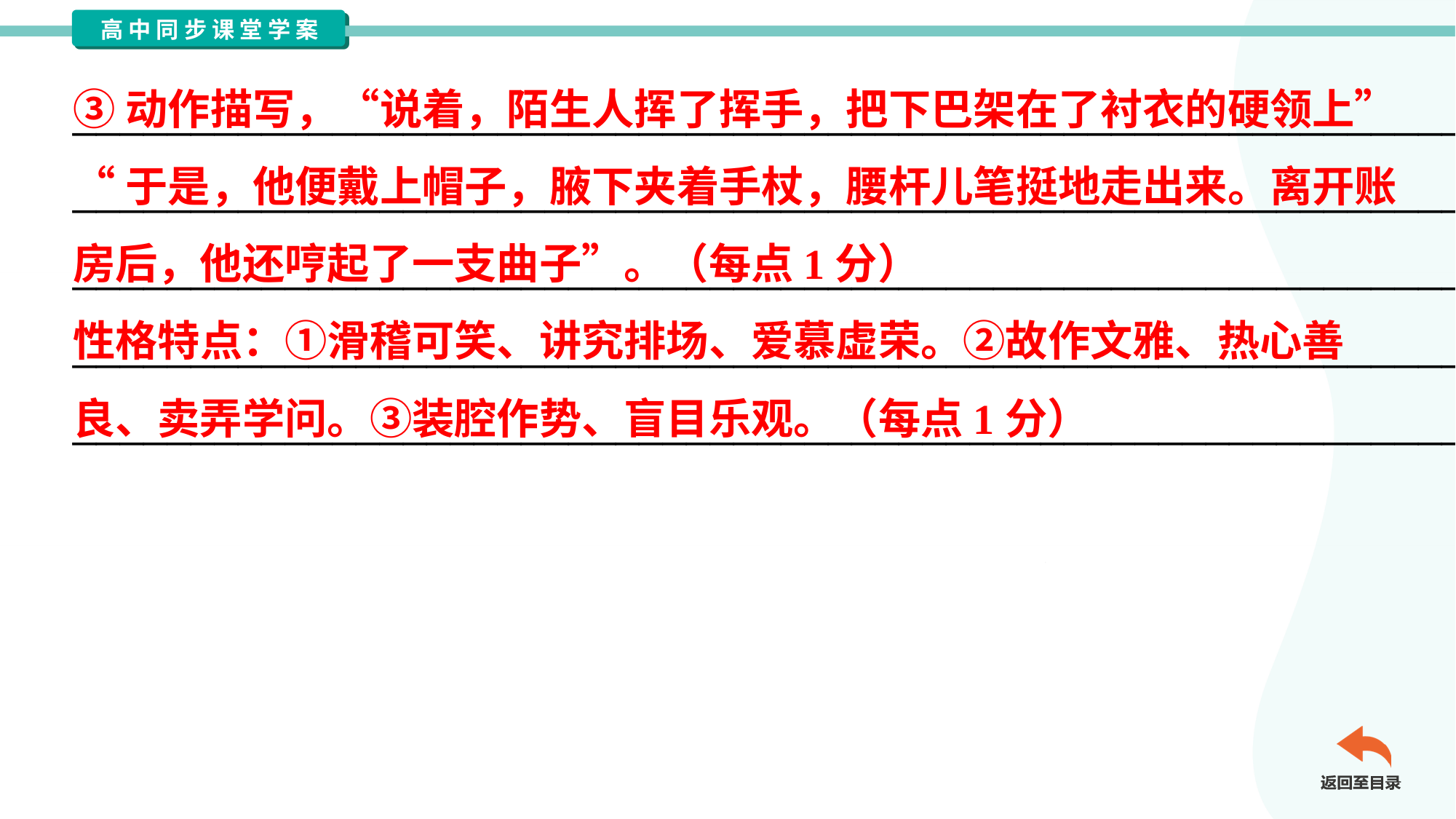

③动作描写，“说着，陌生人挥了挥手，把下巴架在了衬衣的硬领上”
“于是，他便戴上帽子，腋下夹着手杖，腰杆儿笔挺地走出来。离开账
房后，他还哼起了一支曲子”。（每点1分）
性格特点：①滑稽可笑、讲究排场、爱慕虚荣。②故作文雅、热心善
良、卖弄学问。③装腔作势、盲目乐观。（每点1分）
_____________________________________________________________
_____________________________________________________________
_____________________________________________________________
_____________________________________________________________
_____________________________________________________________